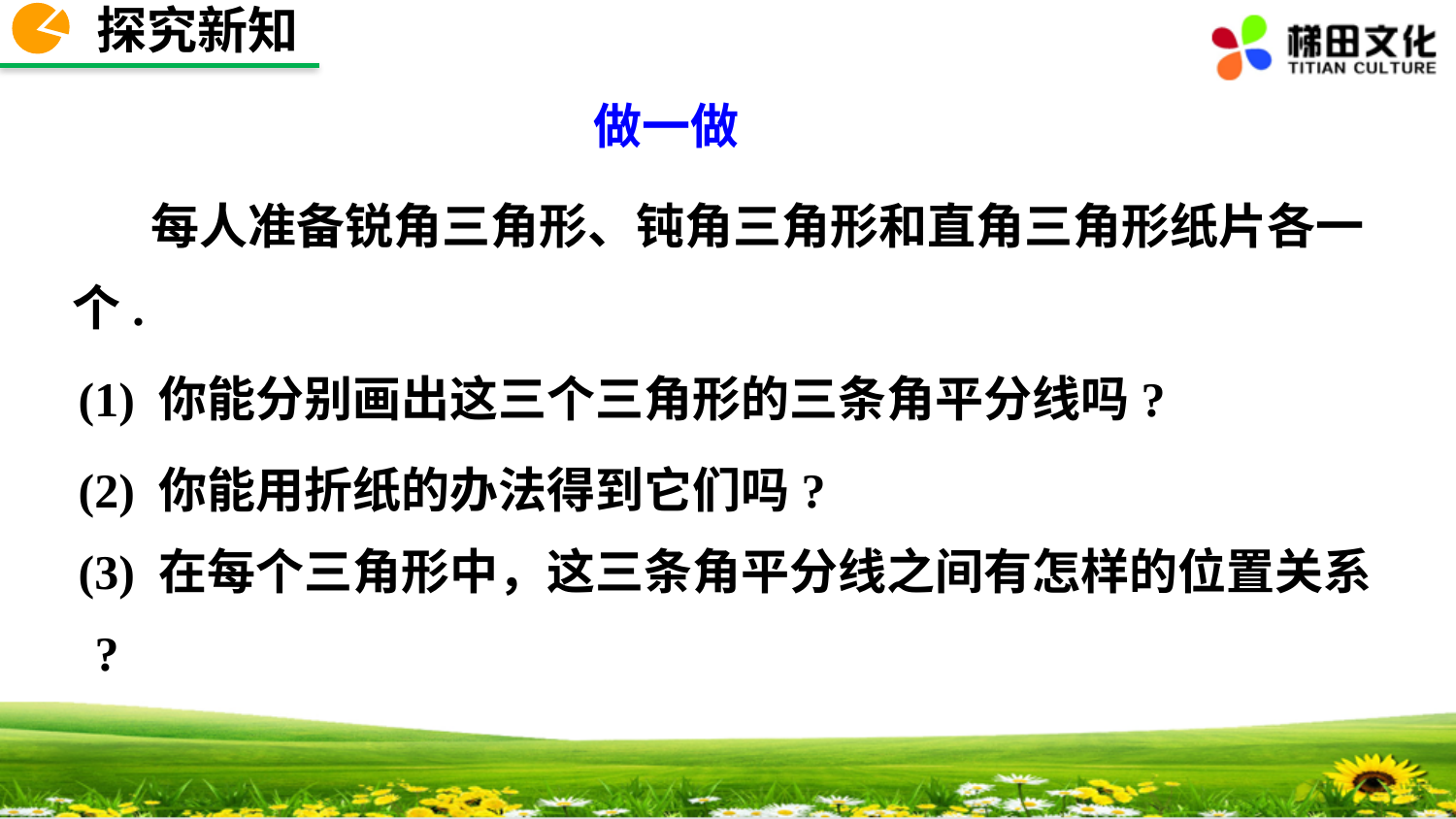

探究新知

做一做
             每人准备锐角三角形、钝角三角形和直角三角形纸片各一个.
     (1) 你能分别画出这三个三角形的三条角平分线吗?
     (2) 你能用折纸的办法得到它们吗?
     (3) 在每个三角形中，这三条角平分线之间有怎样的位置关系 ?